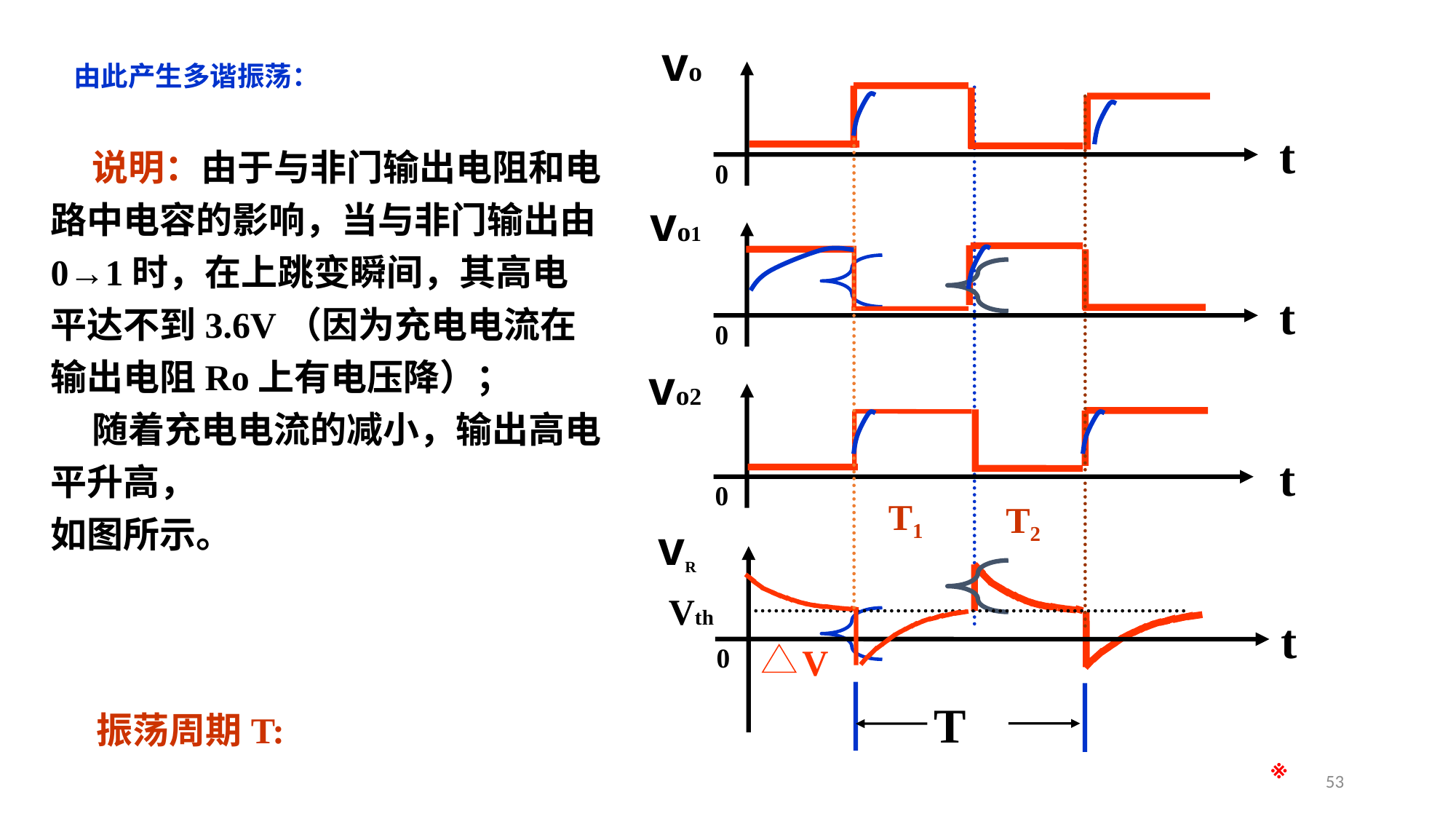

vo

t
0

vo1

t
0

vo2

t
0

vR

t
0

Vth

V

由此产生多谐振荡：

    说明：由于与非门输出电阻和电路中电容的影响，当与非门输出由0→1时，在上跳变瞬间，其高电平达不到3.6V（因为充电电流在输出电阻Ro上有电压降）；
    随着充电电流的减小，输出高电平升高，
如图所示。

T1
T2

T

振荡周期T:
※
53